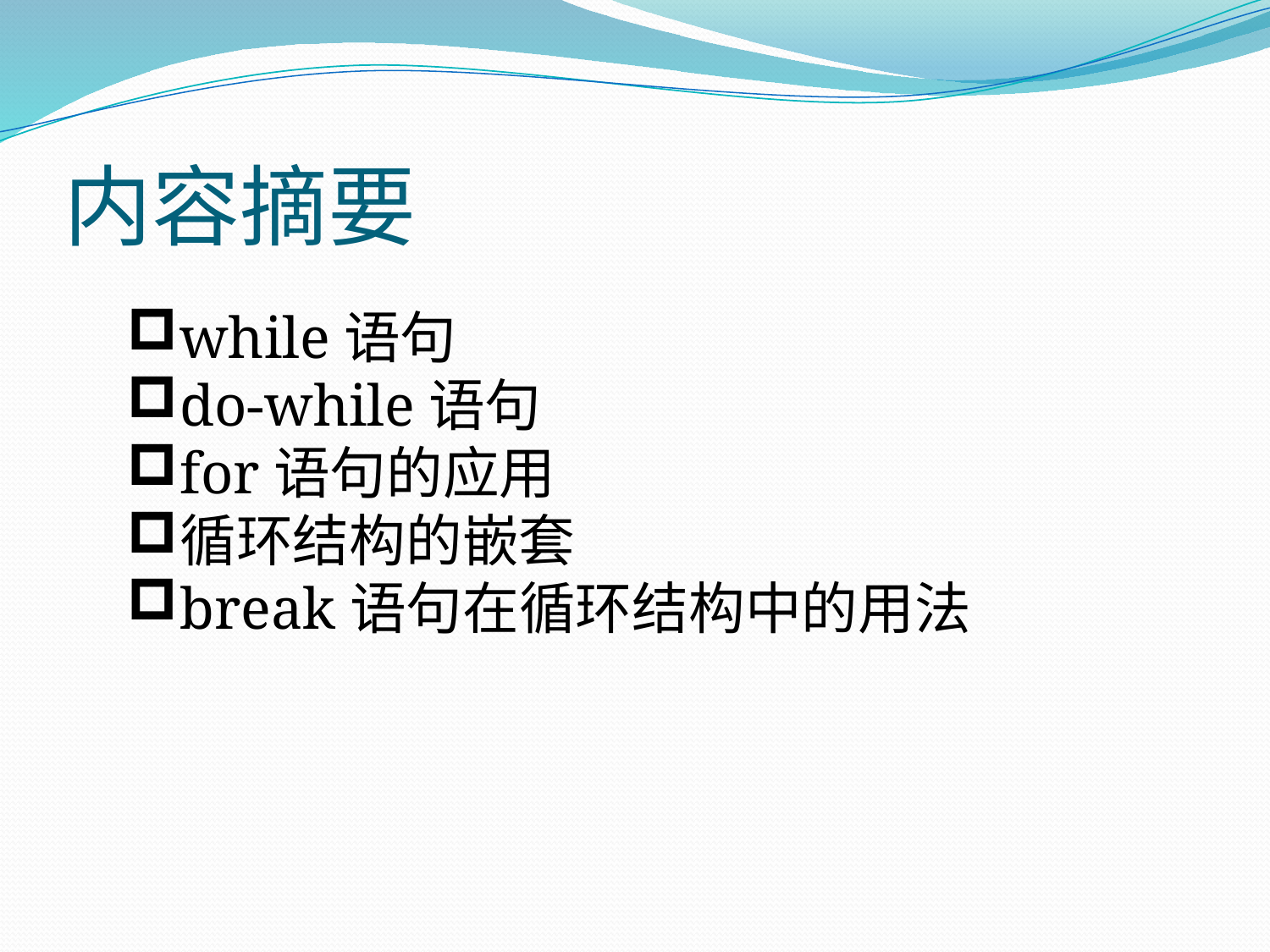

# 内容摘要
while语句
do-while语句
for语句的应用
循环结构的嵌套
break语句在循环结构中的用法